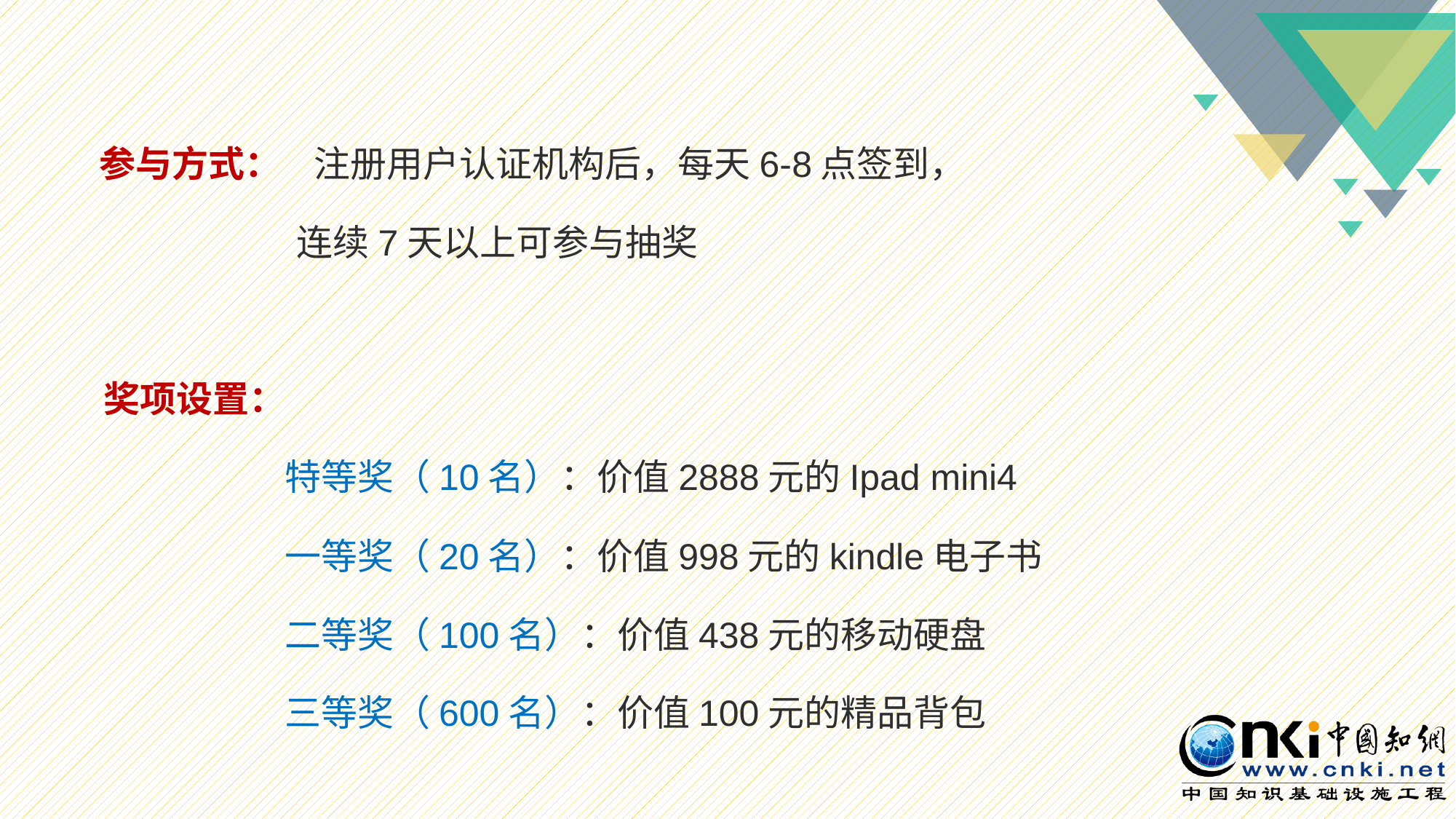

参与方式：    注册用户认证机构后，每天6-8点签到，
                       连续7天以上可参与抽奖
奖项设置：
                     特等奖（10名）：价值2888元的Ipad mini4
                     一等奖（20名）：价值998元的kindle电子书
                     二等奖（100名）：价值438元的移动硬盘
                     三等奖（600名）：价值100元的精品背包